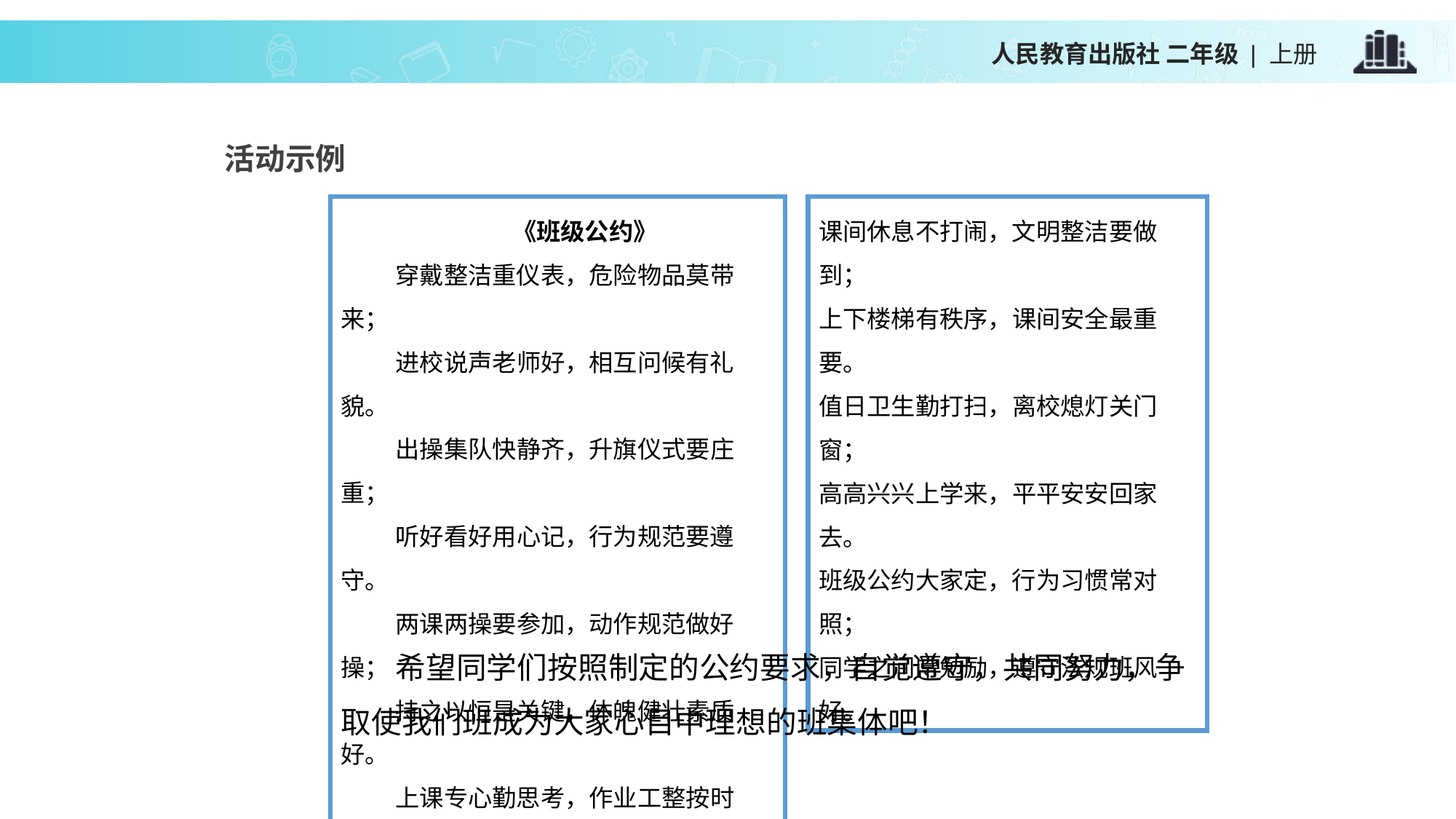

活动示例
《班级公约》
穿戴整洁重仪表，危险物品莫带来；
进校说声老师好，相互问候有礼貌。
出操集队快静齐，升旗仪式要庄重；
听好看好用心记，行为规范要遵守。
两课两操要参加，动作规范做好操；
持之以恒是关键，体魄健壮素质好。
上课专心勤思考，作业工整按时交；
各种课程都重要，学会学习讲方法。
课间休息不打闹，文明整洁要做到；
上下楼梯有秩序，课间安全最重要。
值日卫生勤打扫，离校熄灯关门窗；
高高兴兴上学来，平平安安回家去。
班级公约大家定，行为习惯常对照；
同学之间常勉励，遵守法规班风好。
希望同学们按照制定的公约要求，自觉遵守，共同努力，争取使我们班成为大家心目中理想的班集体吧！